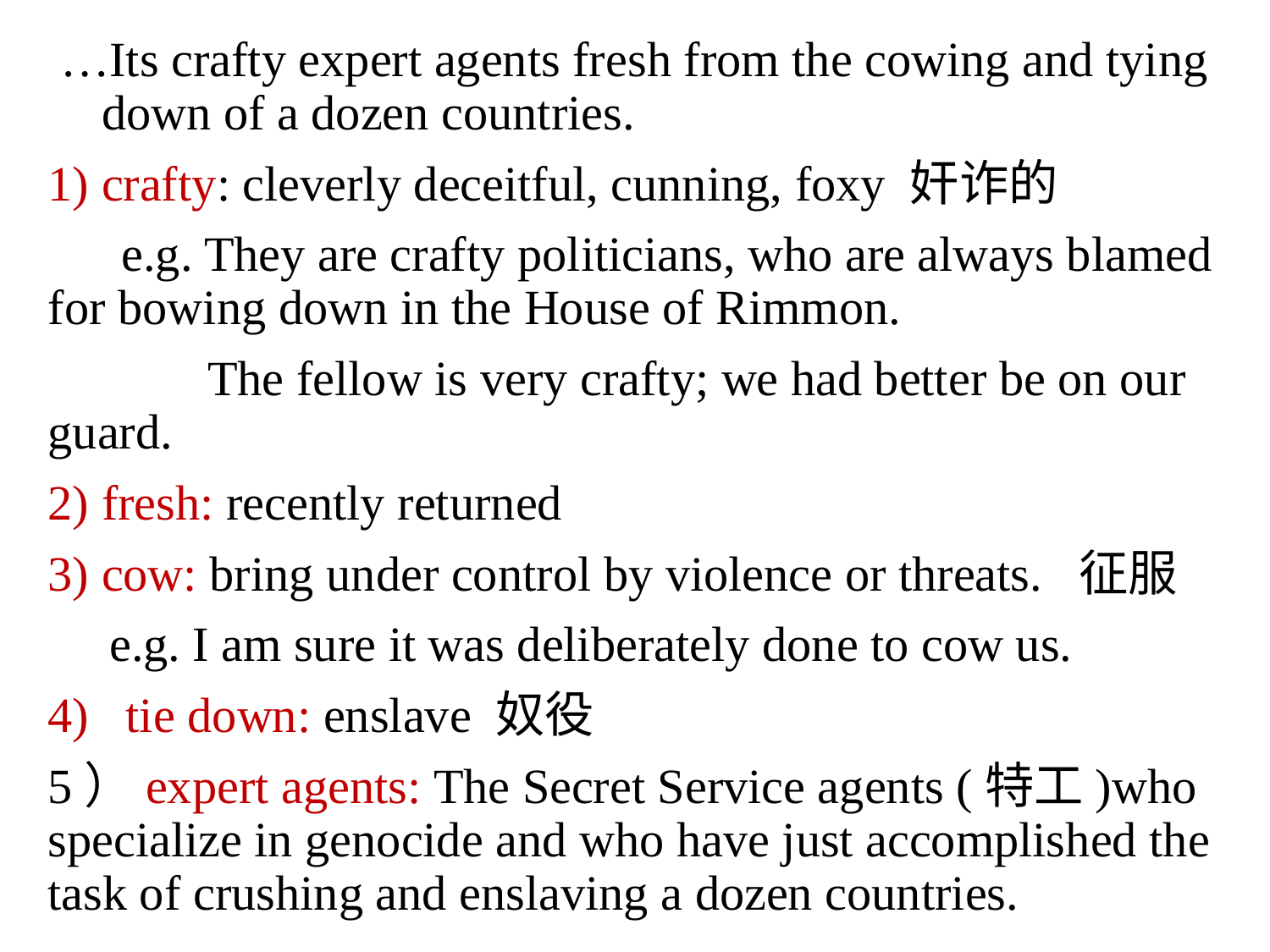

…Its crafty expert agents fresh from the cowing and tying down of a dozen countries.
crafty: cleverly deceitful, cunning, foxy 奸诈的
      e.g. They are crafty politicians, who are always blamed for bowing down in the House of Rimmon.
             The fellow is very crafty; we had better be on our guard.
fresh: recently returned
cow: bring under control by violence or threats.  征服
     e.g. I am sure it was deliberately done to cow us.
4)   tie down: enslave 奴役
5）expert agents: The Secret Service agents (特工)who specialize in genocide and who have just accomplished the task of crushing and enslaving a dozen countries.